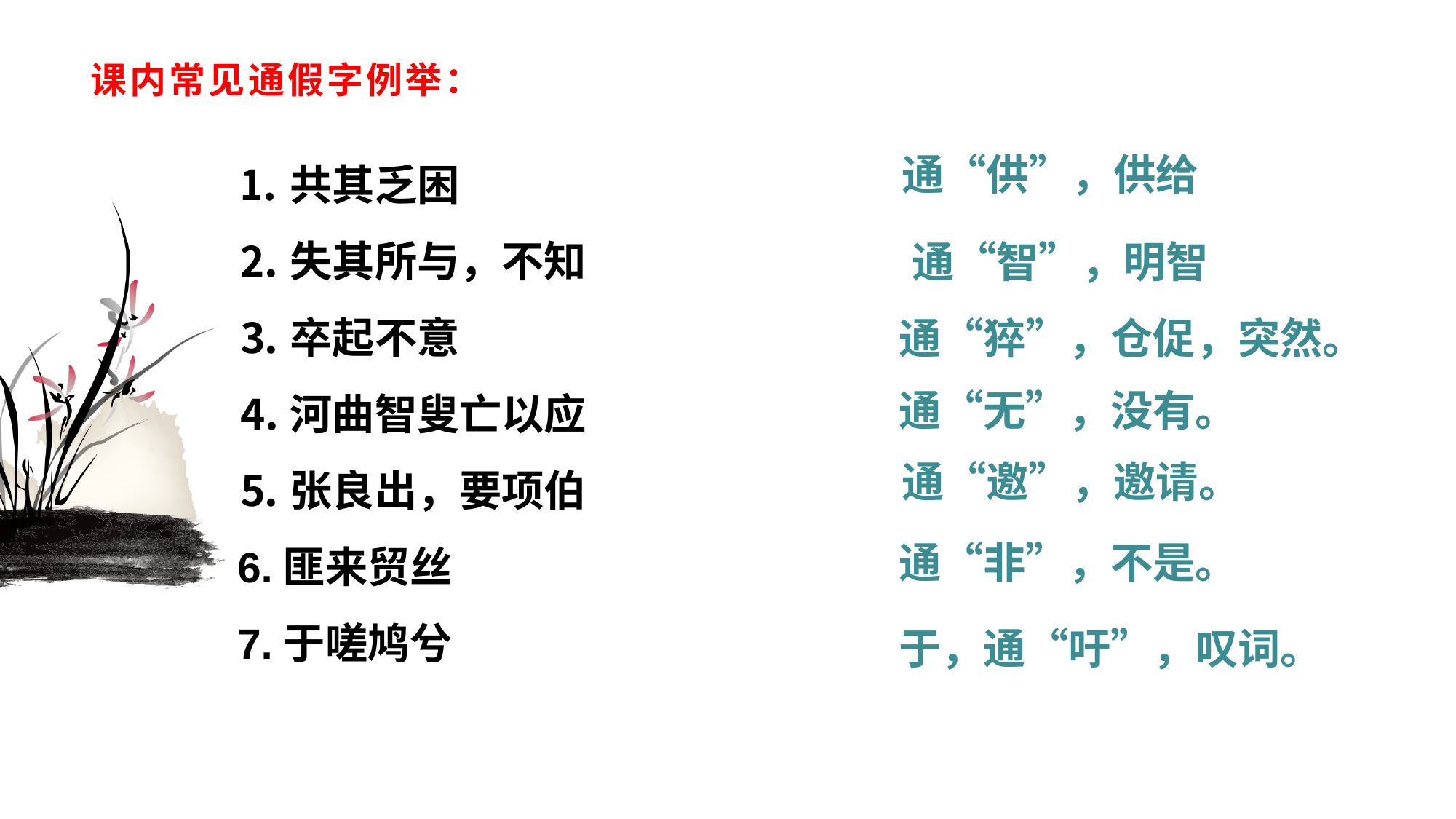

# 课内常见通假字例举：
⒈共其乏困
⒉失其所与，不知
⒊卒起不意
⒋河曲智叟亡以应
⒌张良出，要项伯
6.匪来贸丝
7.于嗟鸠兮
通“供”，供给
通“智”，明智
通“猝”，仓促，突然。
通“无”，没有。
通“邀”，邀请。
通“非”，不是。
于，通“吁”，叹词。